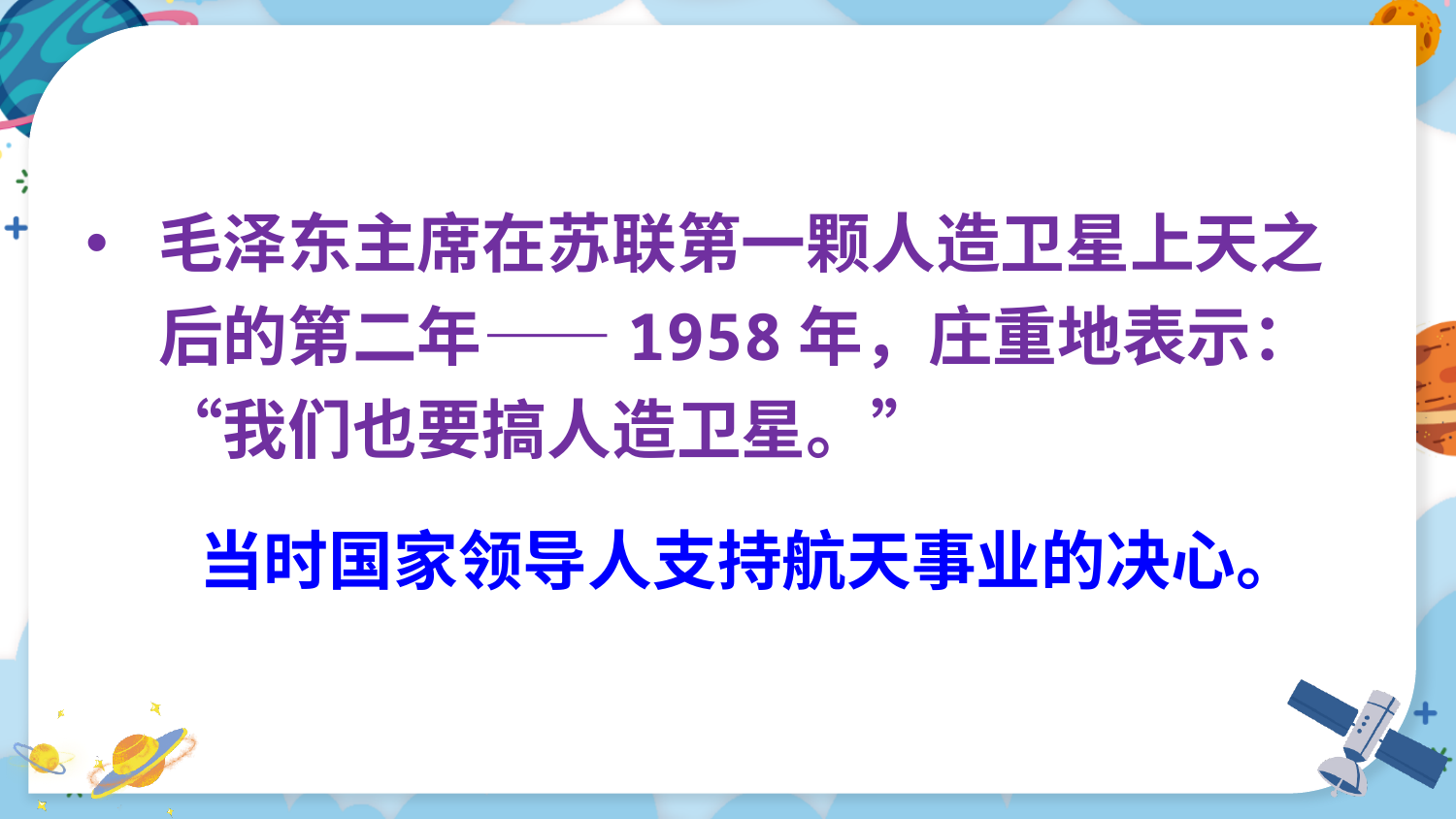

毛泽东主席在苏联第一颗人造卫星上天之后的第二年——1958年，庄重地表示：“我们也要搞人造卫星。”
当时国家领导人支持航天事业的决心。